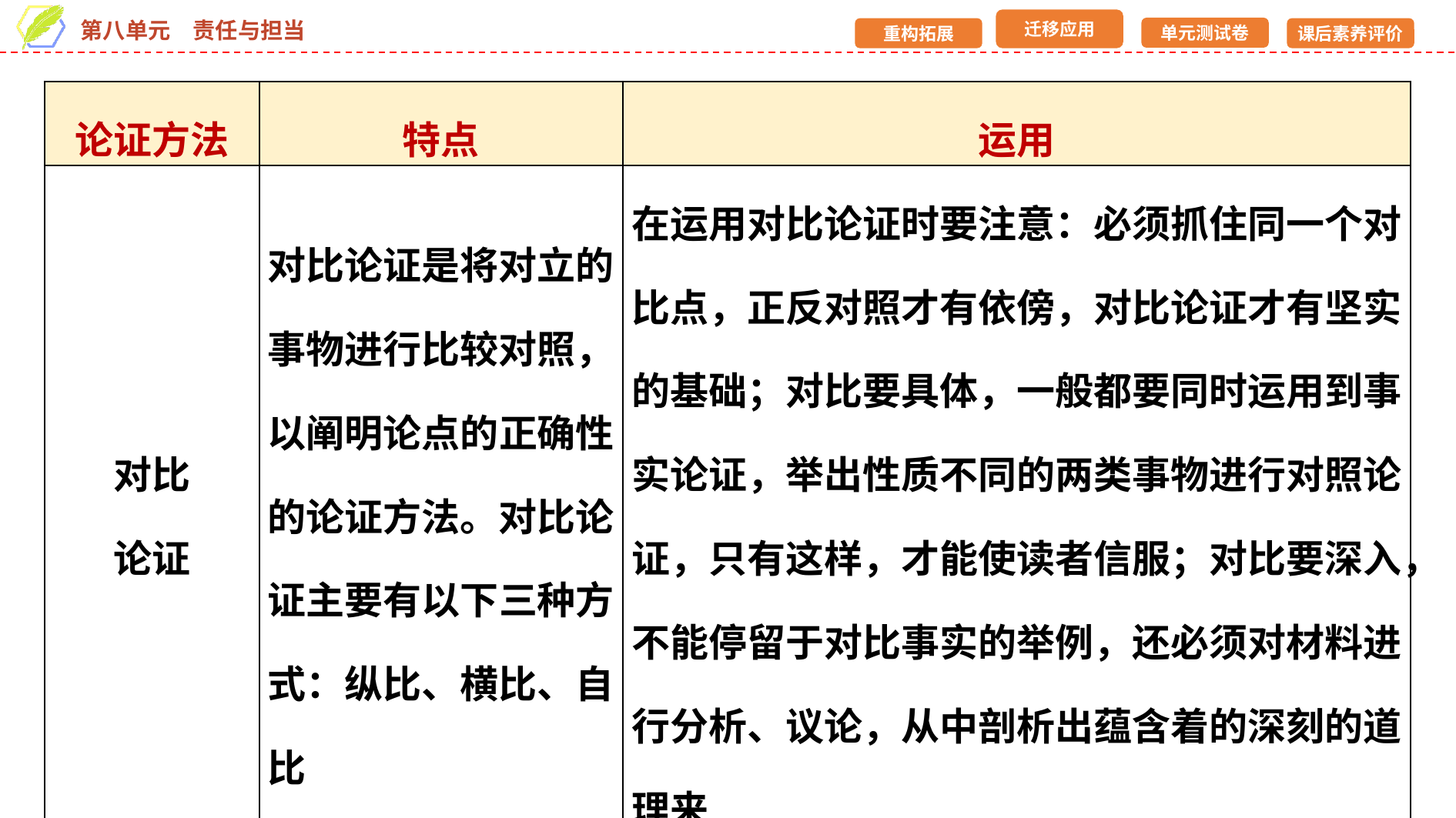

| 论证方法 | 特点 | 运用 |
| --- | --- | --- |
| 对比 论证 | 对比论证是将对立的事物进行比较对照，以阐明论点的正确性的论证方法。对比论证主要有以下三种方式：纵比、横比、自比 | 在运用对比论证时要注意：必须抓住同一个对比点，正反对照才有依傍，对比论证才有坚实的基础；对比要具体，一般都要同时运用到事实论证，举出性质不同的两类事物进行对照论证，只有这样，才能使读者信服；对比要深入，不能停留于对比事实的举例，还必须对材料进行分析、议论，从中剖析出蕴含着的深刻的道理来 |